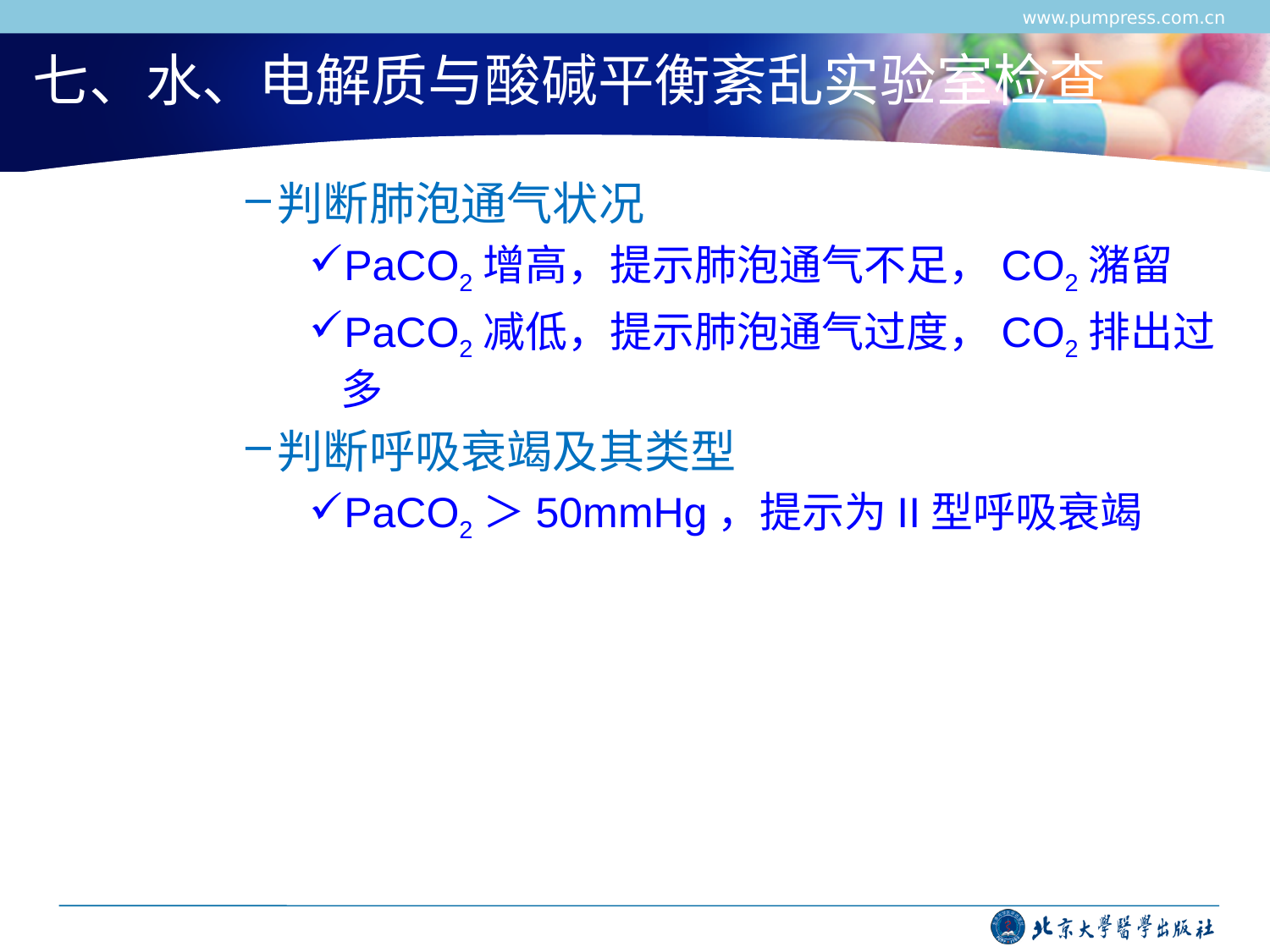

www.pumpress.com.cn
# 七、水、电解质与酸碱平衡紊乱实验室检查
判断肺泡通气状况
PaCO2增高，提示肺泡通气不足，CO2潴留
PaCO2减低，提示肺泡通气过度，CO2排出过多
判断呼吸衰竭及其类型
PaCO2＞50mmHg，提示为II型呼吸衰竭